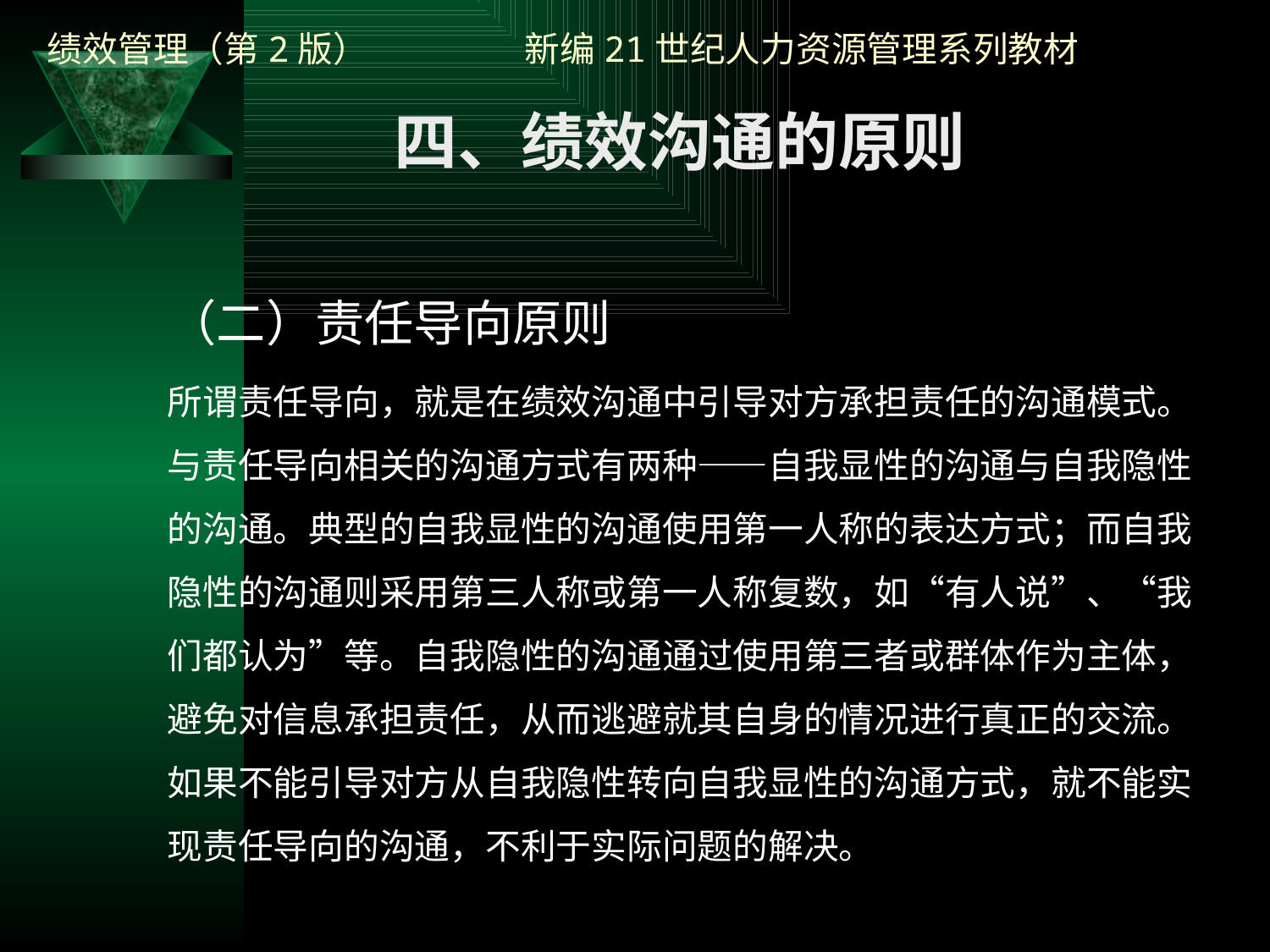

四、绩效沟通的原则
（二）责任导向原则
所谓责任导向，就是在绩效沟通中引导对方承担责任的沟通模式。与责任导向相关的沟通方式有两种——自我显性的沟通与自我隐性的沟通。典型的自我显性的沟通使用第一人称的表达方式；而自我隐性的沟通则采用第三人称或第一人称复数，如“有人说”、“我们都认为”等。自我隐性的沟通通过使用第三者或群体作为主体，避免对信息承担责任，从而逃避就其自身的情况进行真正的交流。如果不能引导对方从自我隐性转向自我显性的沟通方式，就不能实现责任导向的沟通，不利于实际问题的解决。